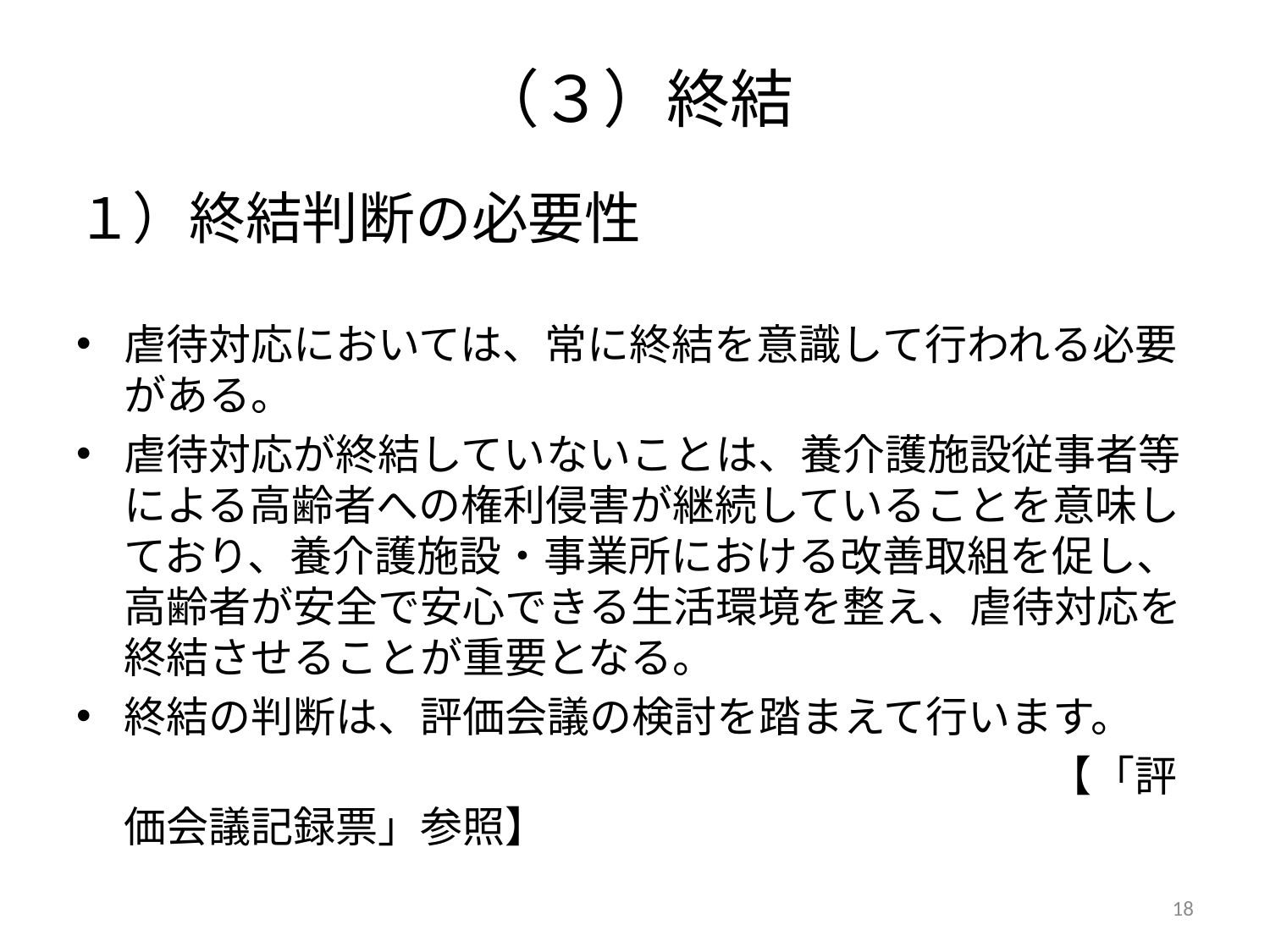

# （３）終結
１）終結判断の必要性

虐待対応においては、常に終結を意識して行われる必要がある。
虐待対応が終結していないことは、養介護施設従事者等による高齢者への権利侵害が継続していることを意味しており、養介護施設・事業所における改善取組を促し、高齢者が安全で安心できる生活環境を整え、虐待対応を終結させることが重要となる。
終結の判断は、評価会議の検討を踏まえて行います。
　　　　　　　　　　　　　　　　　　　　　　　【「評価会議記録票」参照】

18